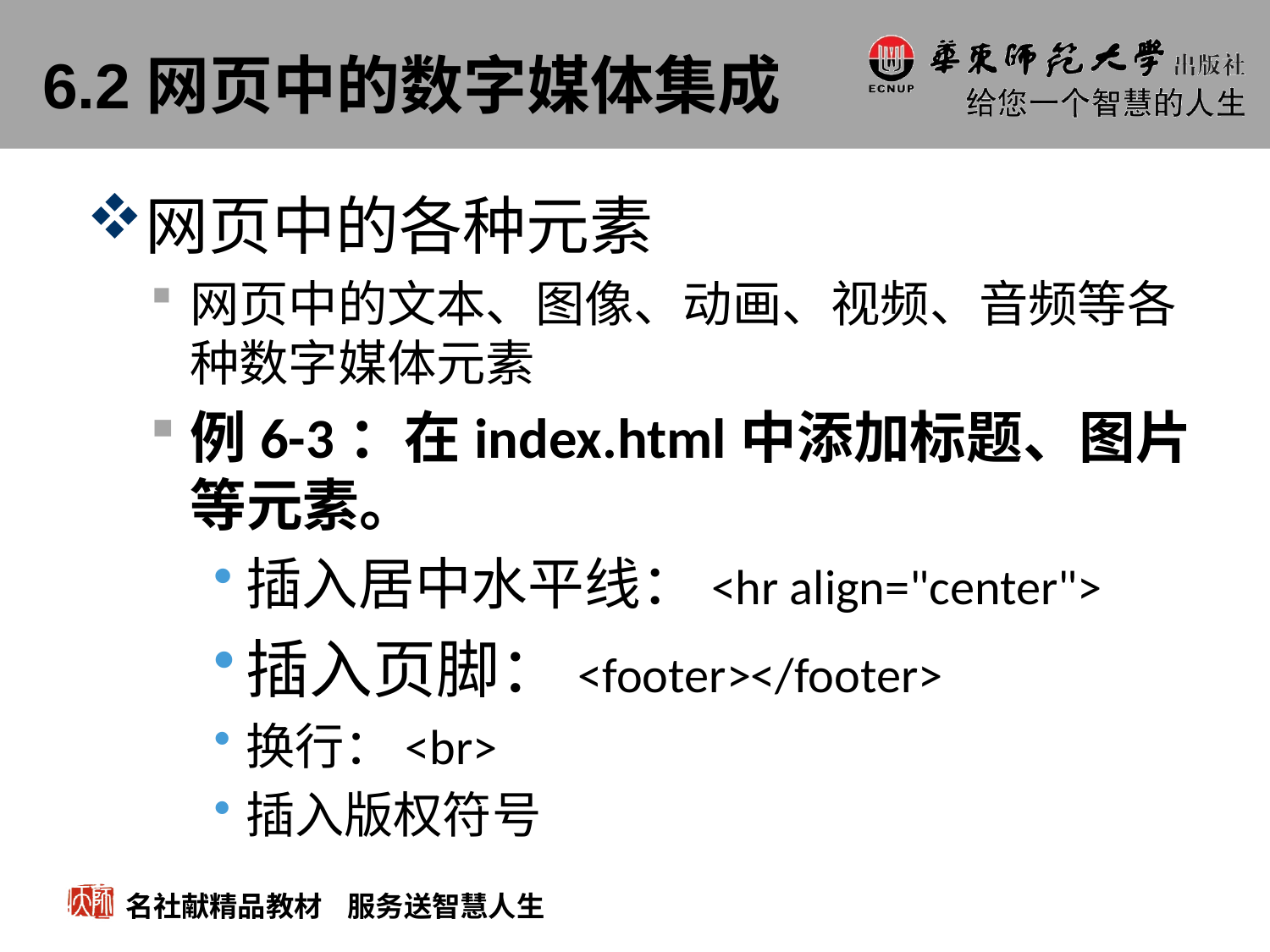

# 6.2网页中的数字媒体集成
网页中的各种元素
网页中的文本、图像、动画、视频、音频等各种数字媒体元素
例6-3：在index.html中添加标题、图片等元素。
插入居中水平线：<hr align="center">
插入页脚：<footer></footer>
换行：<br>
插入版权符号